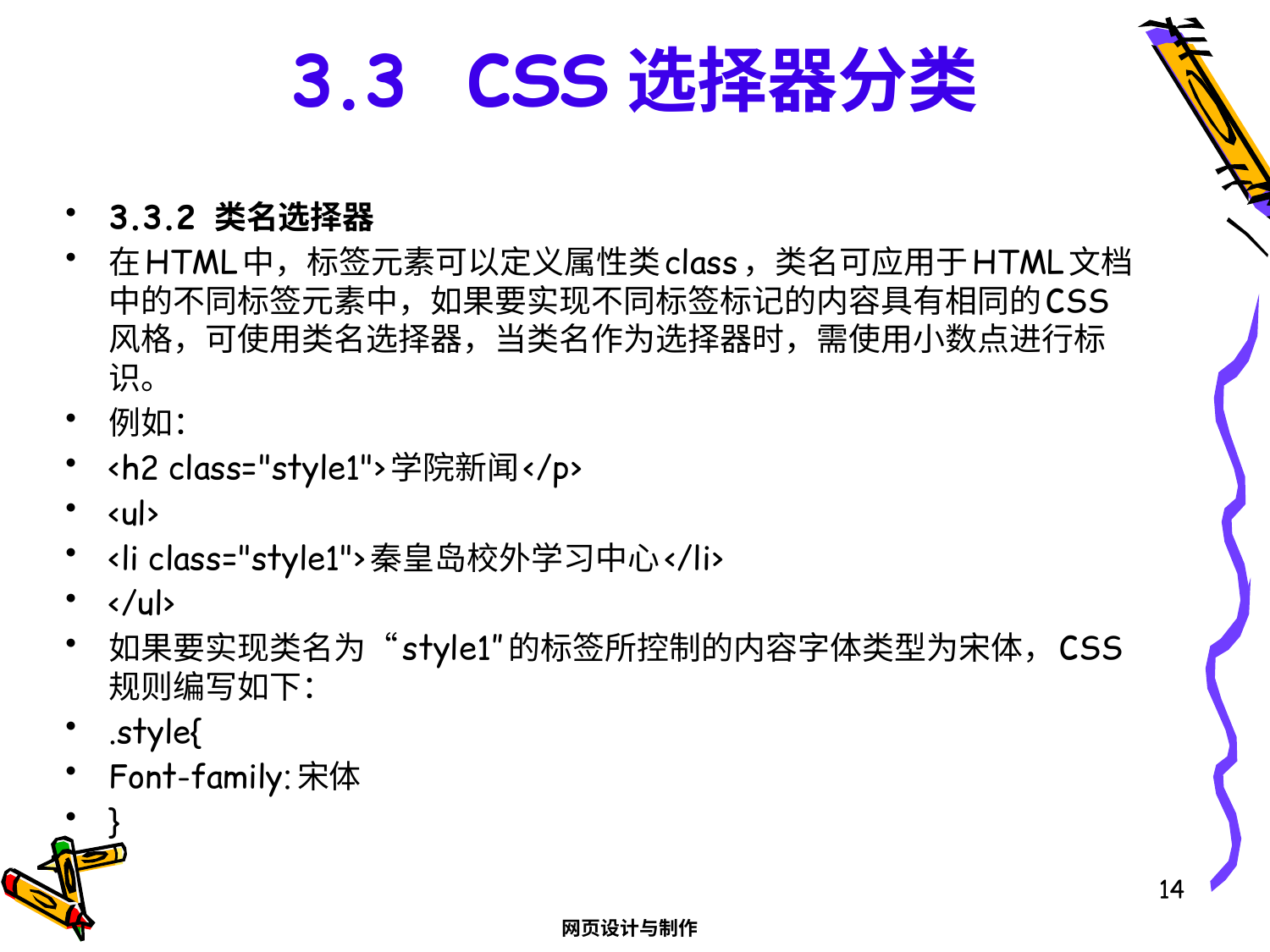

# 3.3  CSS选择器分类
3.3.2 类名选择器
在HTML中，标签元素可以定义属性类class，类名可应用于HTML文档中的不同标签元素中，如果要实现不同标签标记的内容具有相同的CSS风格，可使用类名选择器，当类名作为选择器时，需使用小数点进行标识。
例如：
<h2 class="style1">学院新闻</p>
<ul>
<li class="style1">秦皇岛校外学习中心</li>
</ul>
如果要实现类名为“style1”的标签所控制的内容字体类型为宋体，CSS规则编写如下：
.style{
Font-family:宋体
}

14
网页设计与制作